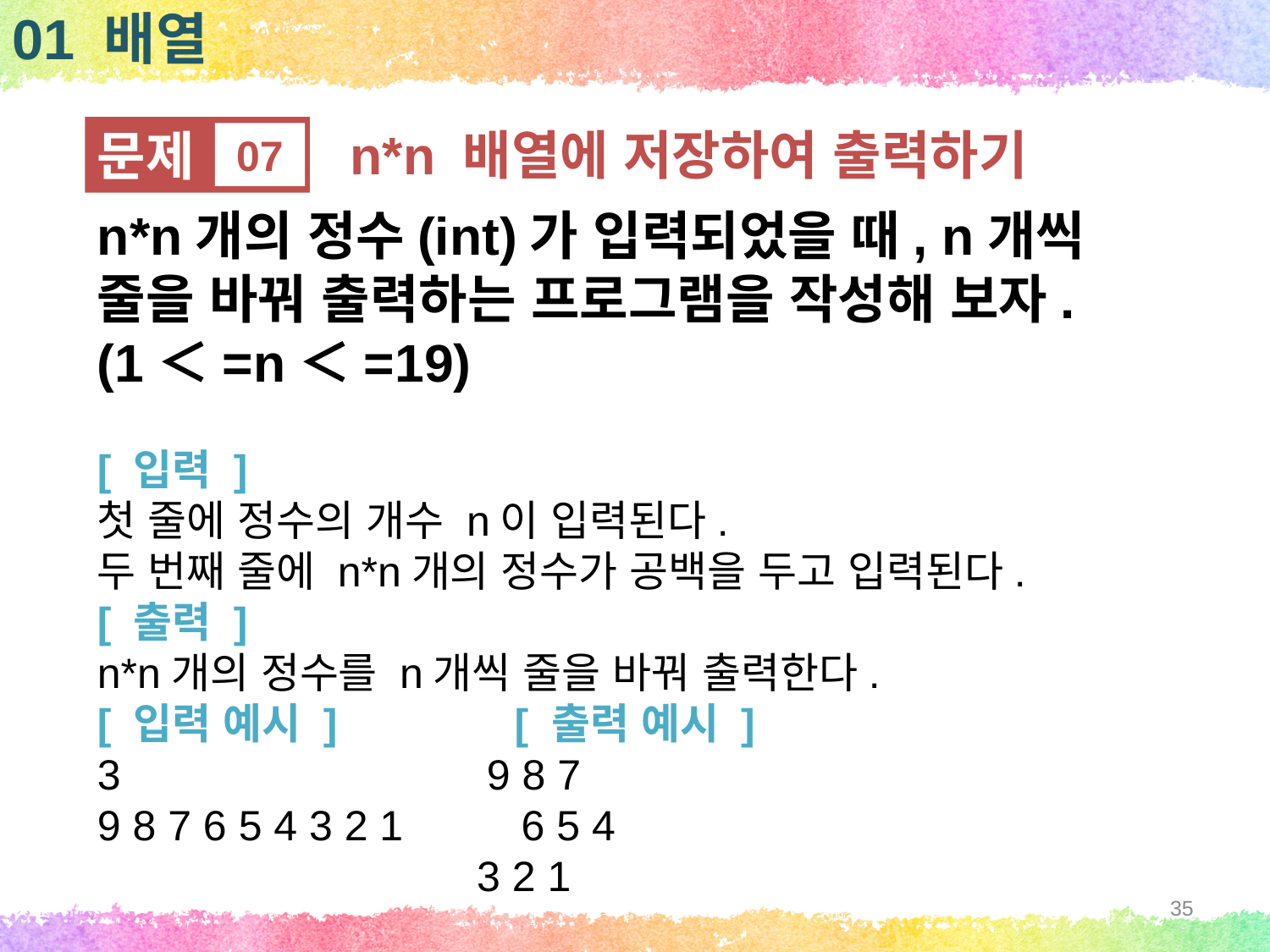

01 배열
문제
07
n*n 배열에 저장하여 출력하기
n*n개의 정수(int)가 입력되었을 때, n개씩
줄을 바꿔 출력하는 프로그램을 작성해 보자.
(1＜=n＜=19)

[ 입력 ]
첫 줄에 정수의 개수 n이 입력된다.
두 번째 줄에 n*n개의 정수가 공백을 두고 입력된다.
[ 출력 ]
n*n개의 정수를 n개씩 줄을 바꿔 출력한다.
[ 입력 예시 ]               [ 출력 예시 ]
3                               9 8 7
9 8 7 6 5 4 3 2 1          6 5 4
                                3 2 1
35